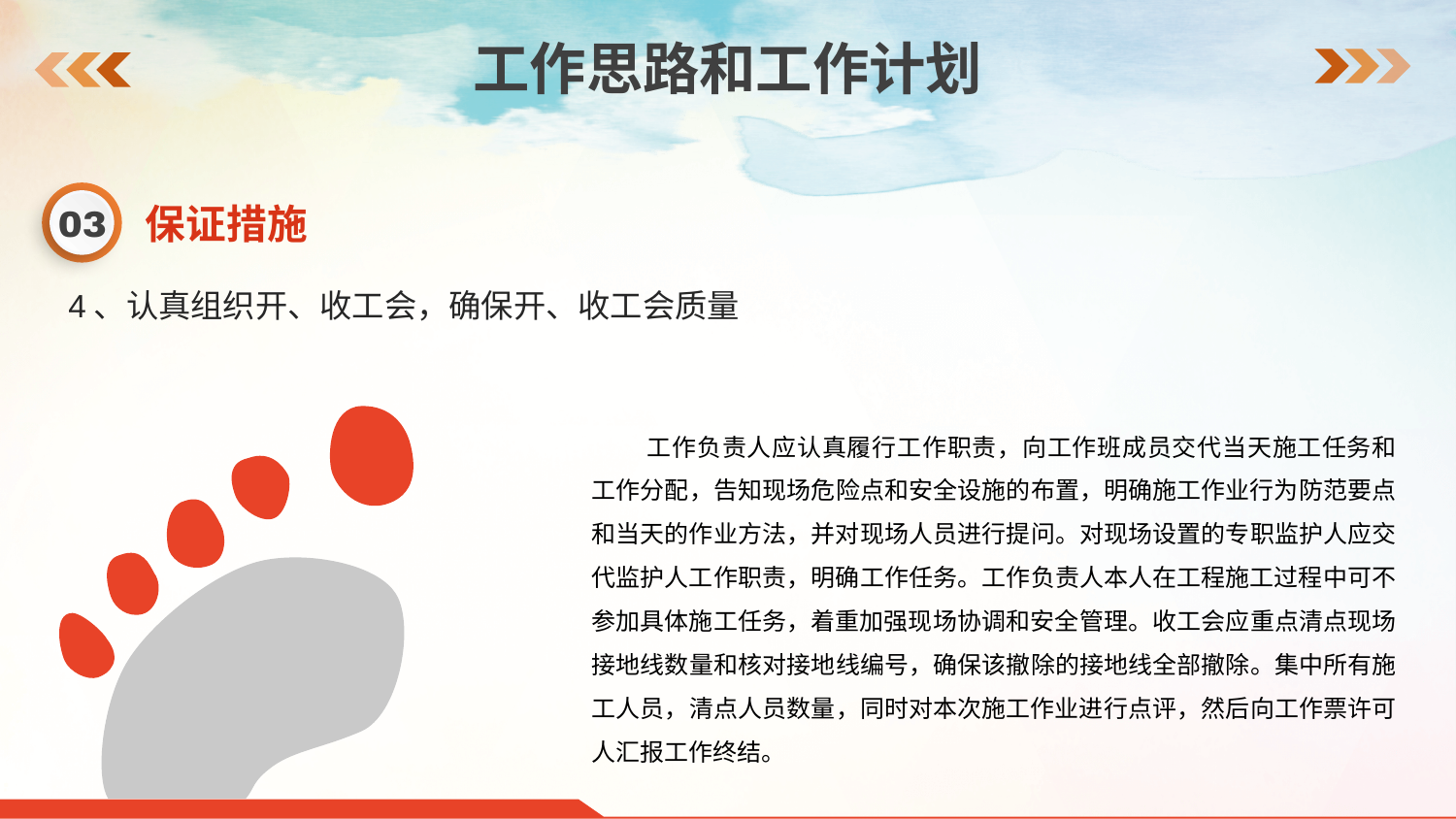

工作思路和工作计划

03
保证措施
4、认真组织开、收工会，确保开、收工会质量

工作负责人应认真履行工作职责，向工作班成员交代当天施工任务和工作分配，告知现场危险点和安全设施的布置，明确施工作业行为防范要点和当天的作业方法，并对现场人员进行提问。对现场设置的专职监护人应交代监护人工作职责，明确工作任务。工作负责人本人在工程施工过程中可不参加具体施工任务，着重加强现场协调和安全管理。收工会应重点清点现场接地线数量和核对接地线编号，确保该撤除的接地线全部撤除。集中所有施工人员，清点人员数量，同时对本次施工作业进行点评，然后向工作票许可人汇报工作终结。